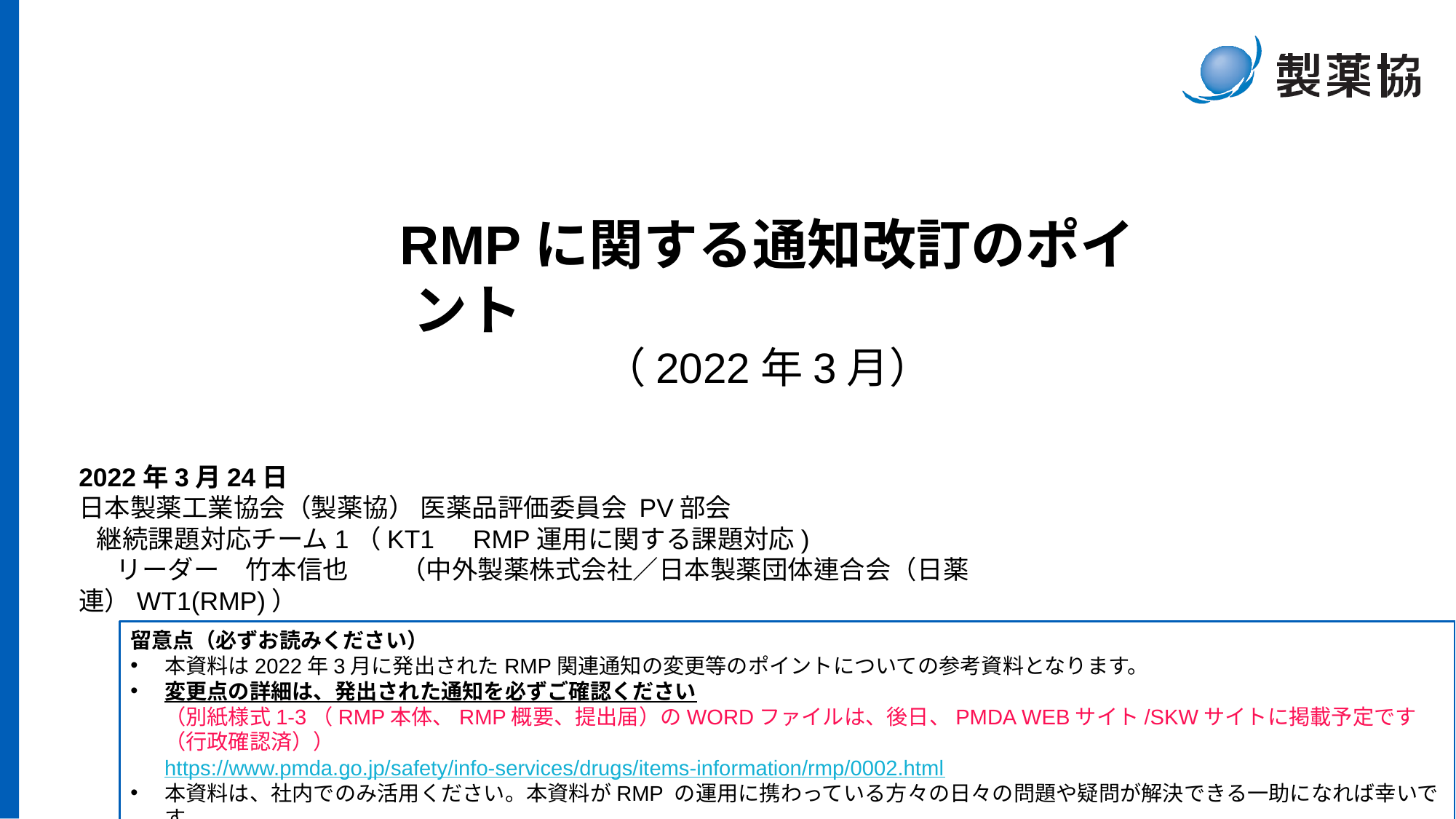

RMPに関する通知改訂のポイント　　　　　　　　　　　（2022年3月）
2022年3月24日
日本製薬工業協会（製薬協） 医薬品評価委員会 PV部会
  継続課題対応チーム1（KT1　RMP運用に関する課題対応)
　  リーダー　竹本信也　　（中外製薬株式会社／日本製薬団体連合会（日薬連）WT1(RMP)）
留意点（必ずお読みください）
本資料は2022年3月に発出されたRMP関連通知の変更等のポイントについての参考資料となります。
変更点の詳細は、発出された通知を必ずご確認ください
（別紙様式1-3（RMP本体、RMP概要、提出届）のWORDファイルは、後日、PMDA WEBサイト/SKWサイトに掲載予定です（行政確認済））
https://www.pmda.go.jp/safety/info-services/drugs/items-information/rmp/0002.html
本資料は、社内でのみ活用ください。本資料がRMP の運用に携わっている方々の日々の問題や疑問が解決できる一助になれば幸いです。
本資料作成にあたり、ご指導・ご助言いたいた厚生労働省、独立行政法人医薬機器総合機構の皆様に感謝します